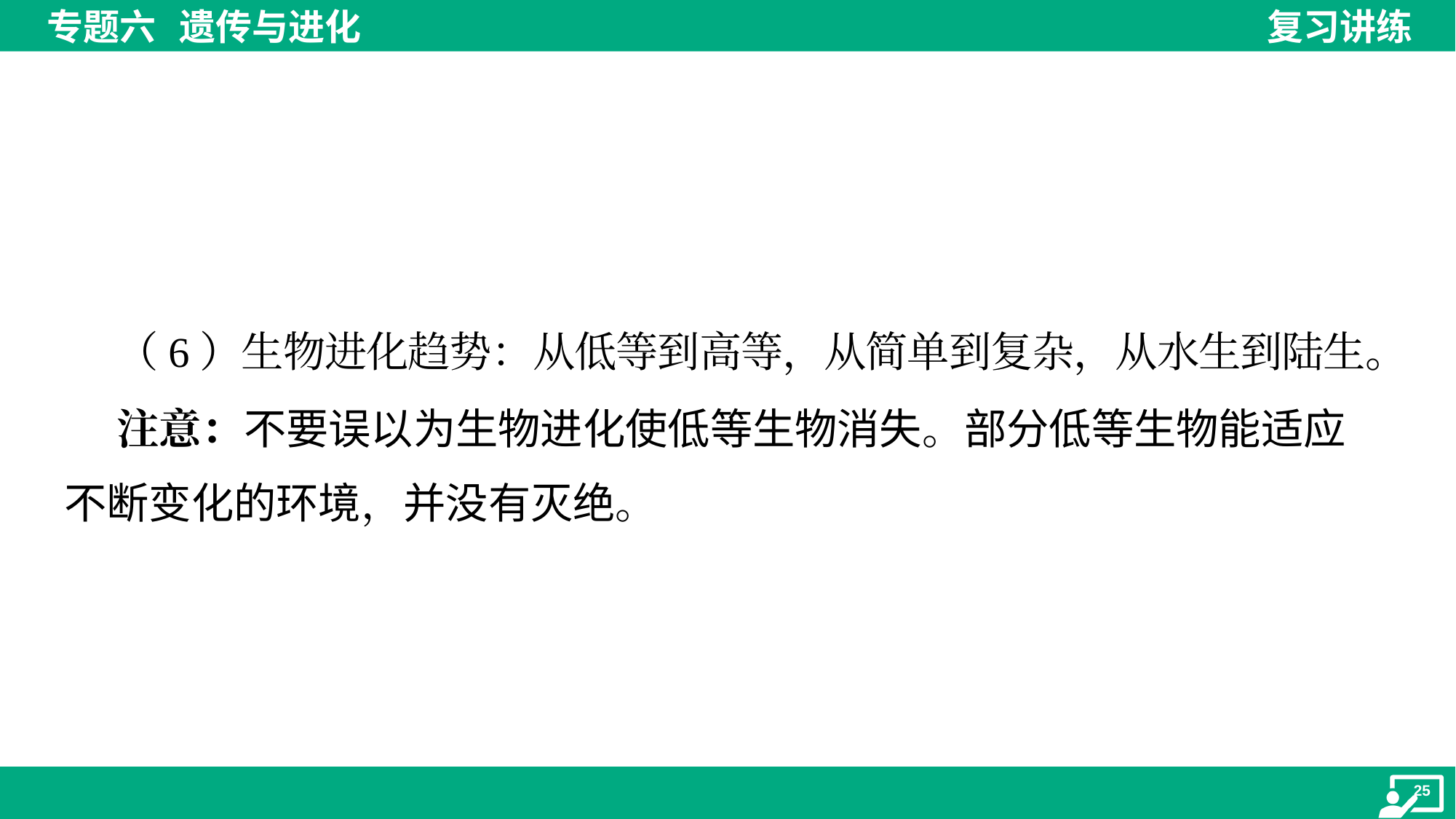

（6）生物进化趋势：从低等到高等，从简单到复杂，从水生到陆生。
    注意：不要误以为生物进化使低等生物消失。部分低等生物能适应
不断变化的环境，并没有灭绝。